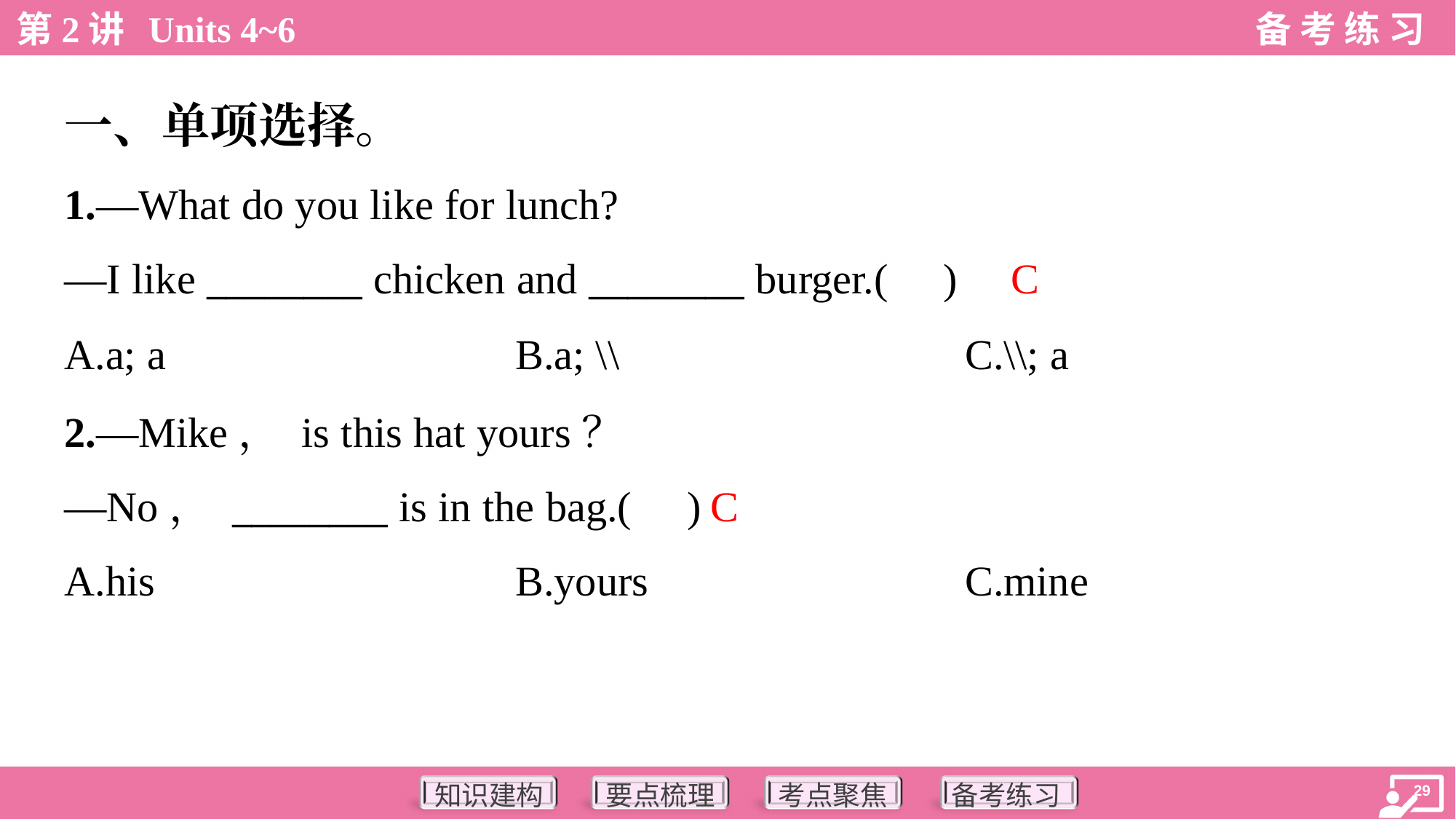

一、单项选择。
1.—What do you like for lunch?
—I like ________ chicken and ________ burger.(     )
C
A.a; a	B.a; \\	C.\\; a
2.—Mike， is this hat yours？
—No， ________ is in the bag.(     )
C
A.his	B.yours	C.mine